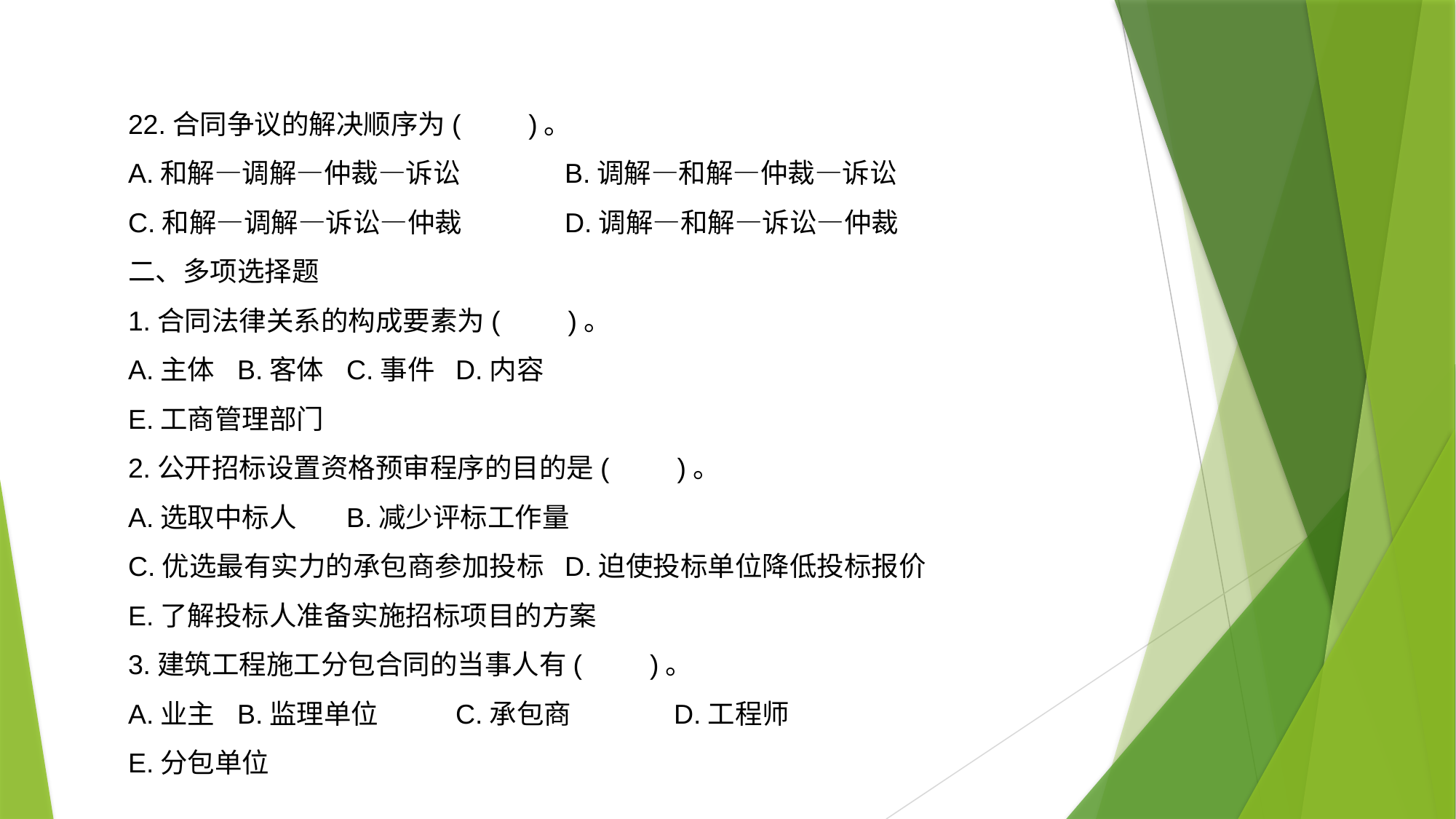

22.合同争议的解决顺序为(　　)。
A.和解—调解—仲裁—诉讼	B.调解—和解—仲裁—诉讼
C.和解—调解—诉讼—仲裁	D.调解—和解—诉讼—仲裁
二、多项选择题
1.合同法律关系的构成要素为(　　)。
A.主体	B.客体	C.事件	D.内容
E.工商管理部门
2.公开招标设置资格预审程序的目的是(　　)。
A.选取中标人	B.减少评标工作量
C.优选最有实力的承包商参加投标	D.迫使投标单位降低投标报价
E.了解投标人准备实施招标项目的方案
3.建筑工程施工分包合同的当事人有(　　)。
A.业主	B.监理单位	C.承包商	D.工程师
E.分包单位